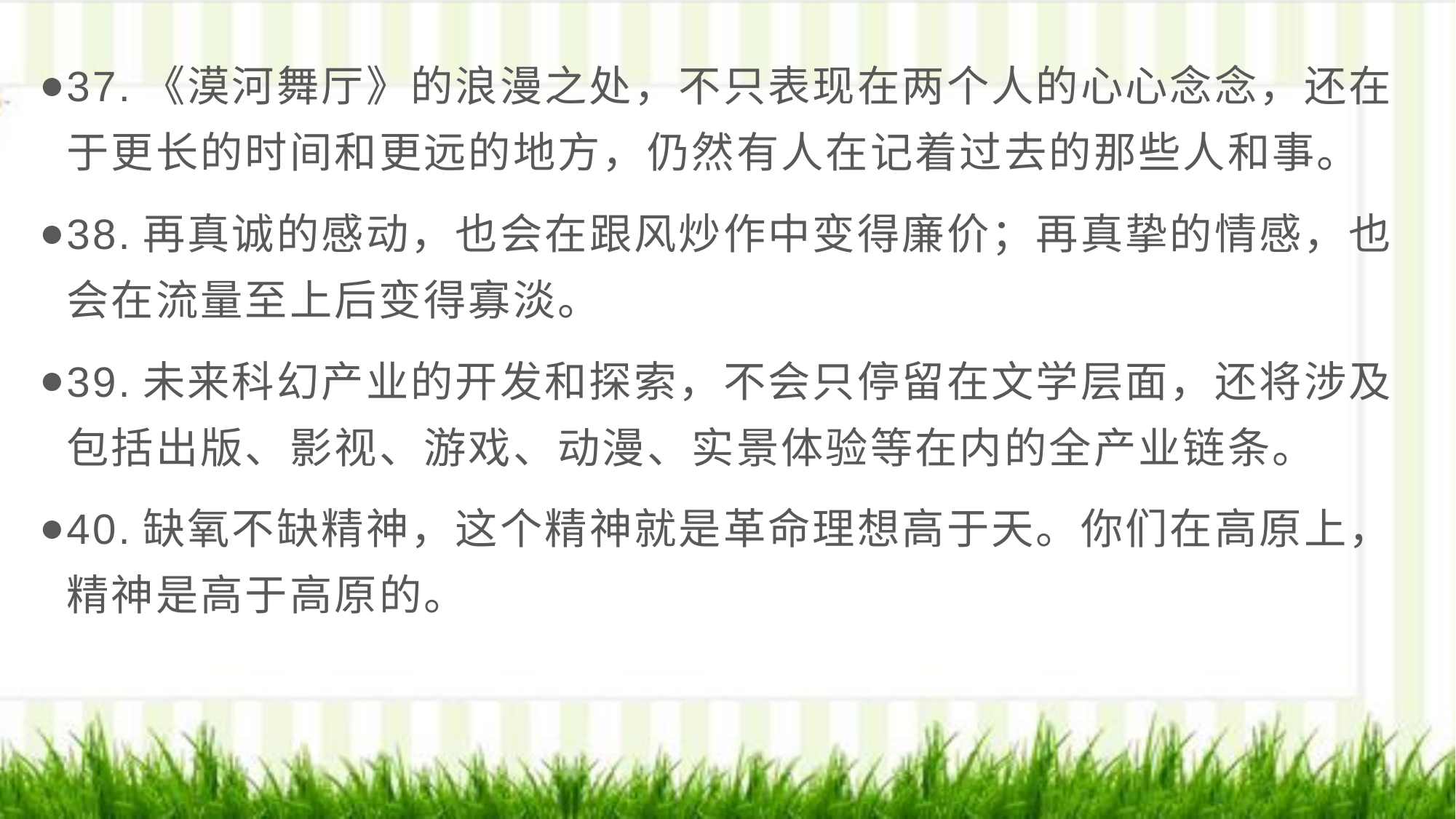

37.《漠河舞厅》的浪漫之处，不只表现在两个人的心心念念，还在于更长的时间和更远的地方，仍然有人在记着过去的那些人和事。
38.再真诚的感动，也会在跟风炒作中变得廉价；再真挚的情感，也会在流量至上后变得寡淡。
39.未来科幻产业的开发和探索，不会只停留在文学层面，还将涉及包括出版、影视、游戏、动漫、实景体验等在内的全产业链条。
40.缺氧不缺精神，这个精神就是革命理想高于天。你们在高原上，精神是高于高原的。